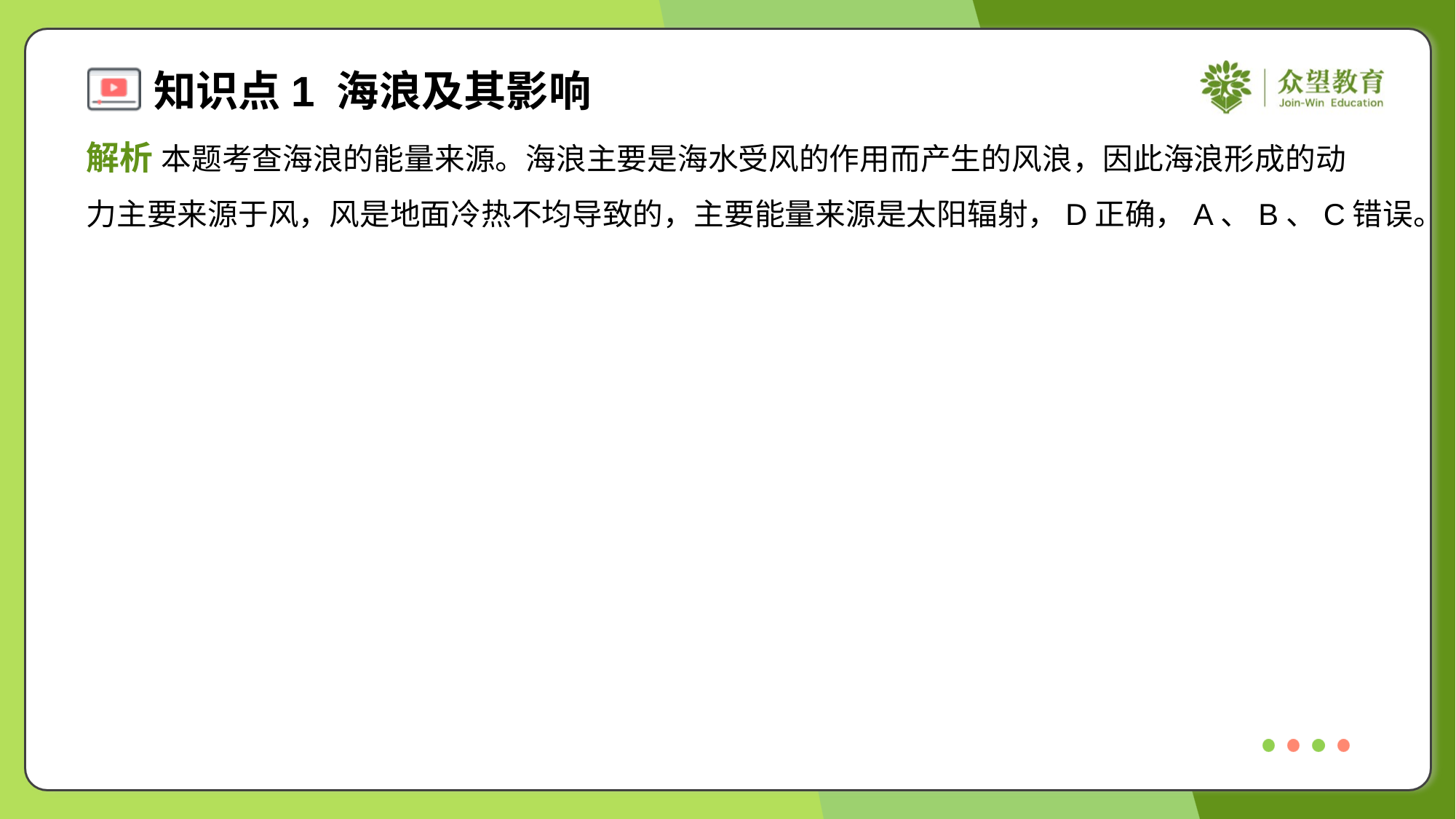

解析 本题考查海浪的能量来源。海浪主要是海水受风的作用而产生的风浪，因此海浪形成的动
力主要来源于风，风是地面冷热不均导致的，主要能量来源是太阳辐射，D正确，A、B、C错误。